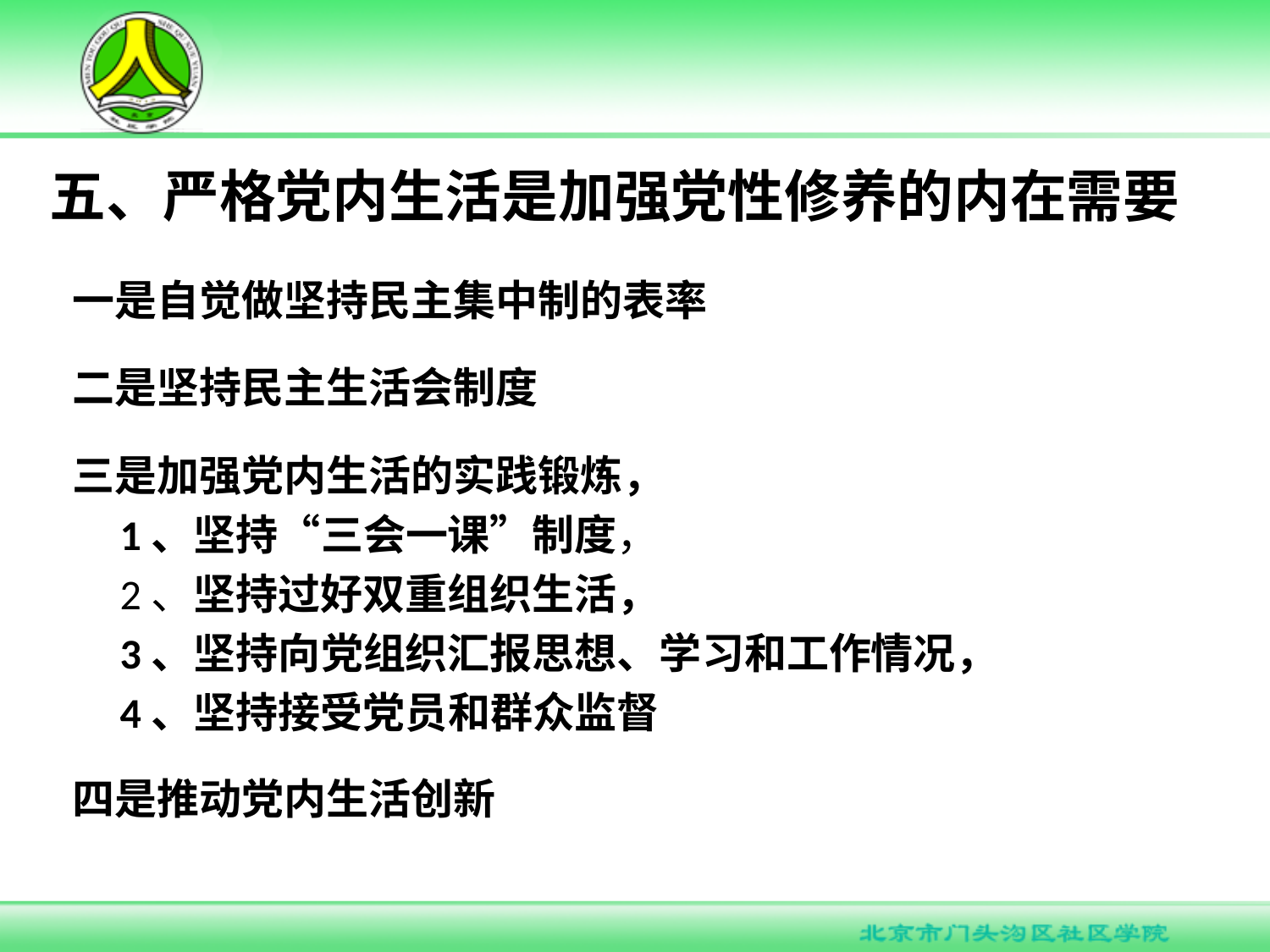

# 五、严格党内生活是加强党性修养的内在需要
一是自觉做坚持民主集中制的表率

二是坚持民主生活会制度

三是加强党内生活的实践锻炼，
     1、坚持“三会一课”制度，
     2、坚持过好双重组织生活，
     3、坚持向党组织汇报思想、学习和工作情况，
     4、坚持接受党员和群众监督

四是推动党内生活创新